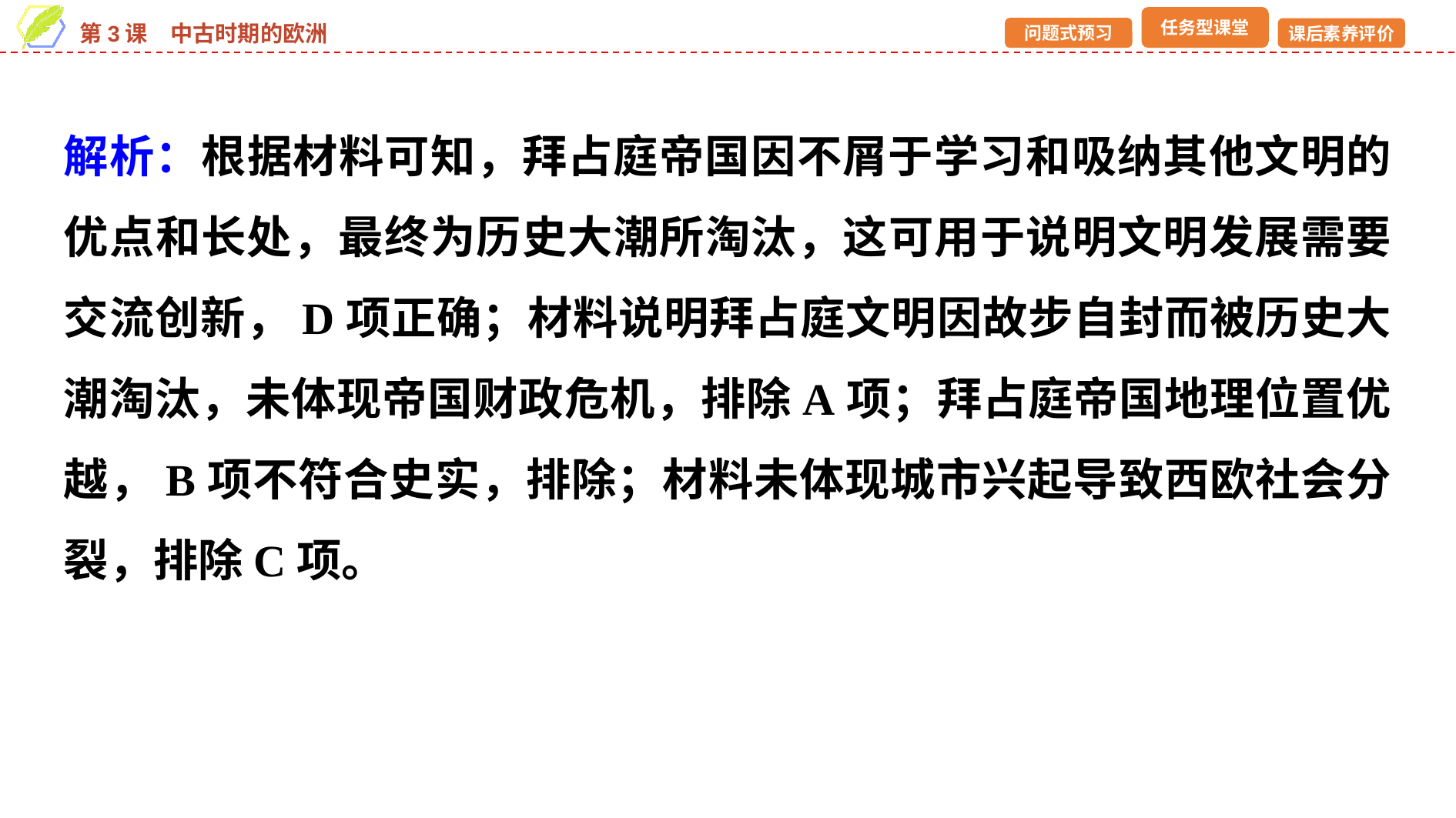

解析：根据材料可知，拜占庭帝国因不屑于学习和吸纳其他文明的优点和长处，最终为历史大潮所淘汰，这可用于说明文明发展需要交流创新，D项正确；材料说明拜占庭文明因故步自封而被历史大潮淘汰，未体现帝国财政危机，排除A项；拜占庭帝国地理位置优越，B项不符合史实，排除；材料未体现城市兴起导致西欧社会分裂，排除C项。